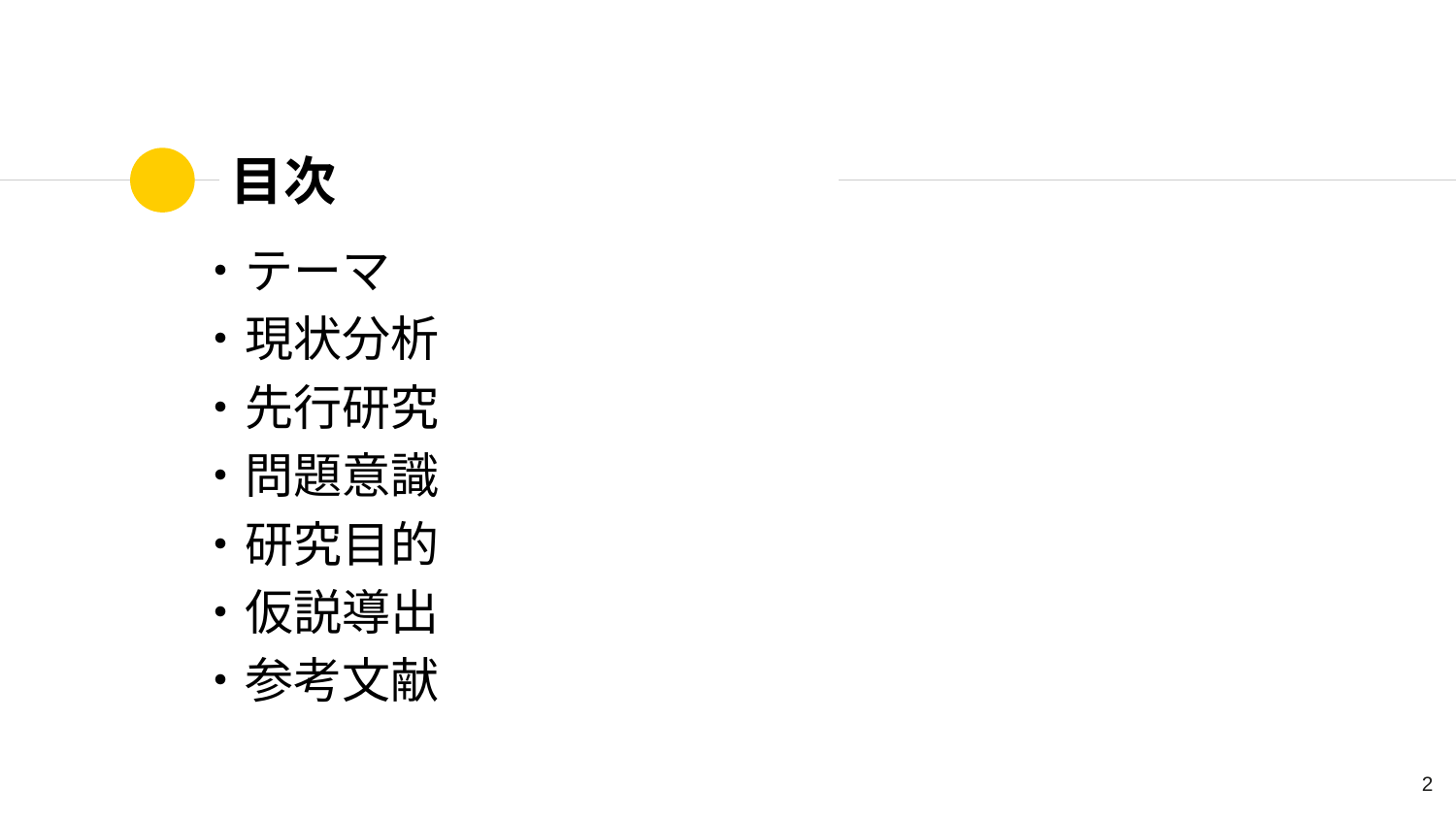

# 目次
・テーマ
・現状分析
・先行研究
・問題意識
・研究目的
・仮説導出
・参考文献

2